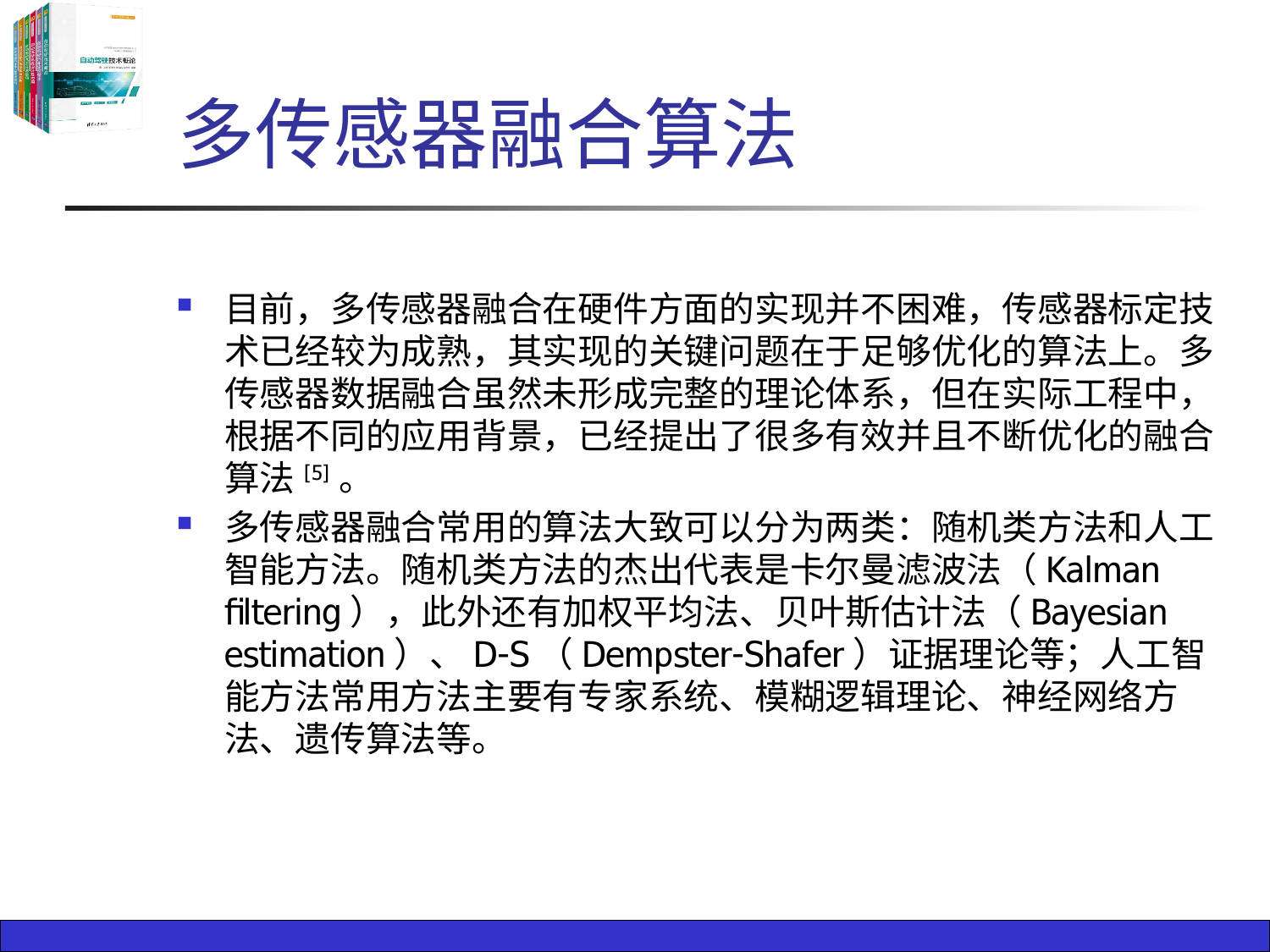

# 多传感器融合算法
目前，多传感器融合在硬件方面的实现并不困难，传感器标定技术已经较为成熟，其实现的关键问题在于足够优化的算法上。多传感器数据融合虽然未形成完整的理论体系，但在实际工程中，根据不同的应用背景，已经提出了很多有效并且不断优化的融合算法[5]。
多传感器融合常用的算法大致可以分为两类：随机类方法和人工智能方法。随机类方法的杰出代表是卡尔曼滤波法（Kalman filtering），此外还有加权平均法、贝叶斯估计法（Bayesian estimation）、D-S（Dempster-Shafer）证据理论等；人工智能方法常用方法主要有专家系统、模糊逻辑理论、神经网络方法、遗传算法等。